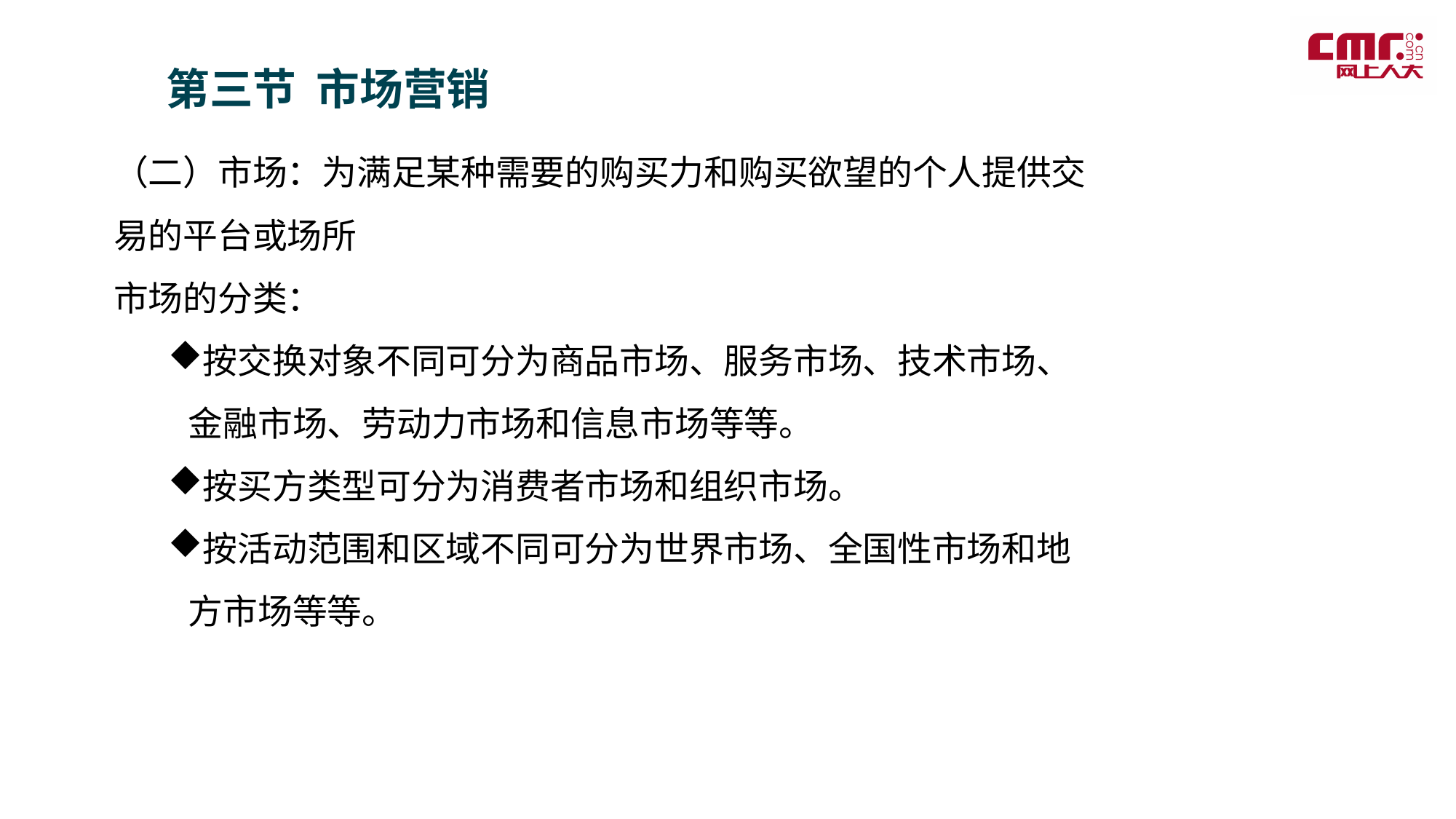

第三节  市场营销
（二）市场：为满足某种需要的购买力和购买欲望的个人提供交易的平台或场所
市场的分类：
按交换对象不同可分为商品市场、服务市场、技术市场、金融市场、劳动力市场和信息市场等等。
按买方类型可分为消费者市场和组织市场。
按活动范围和区域不同可分为世界市场、全国性市场和地方市场等等。